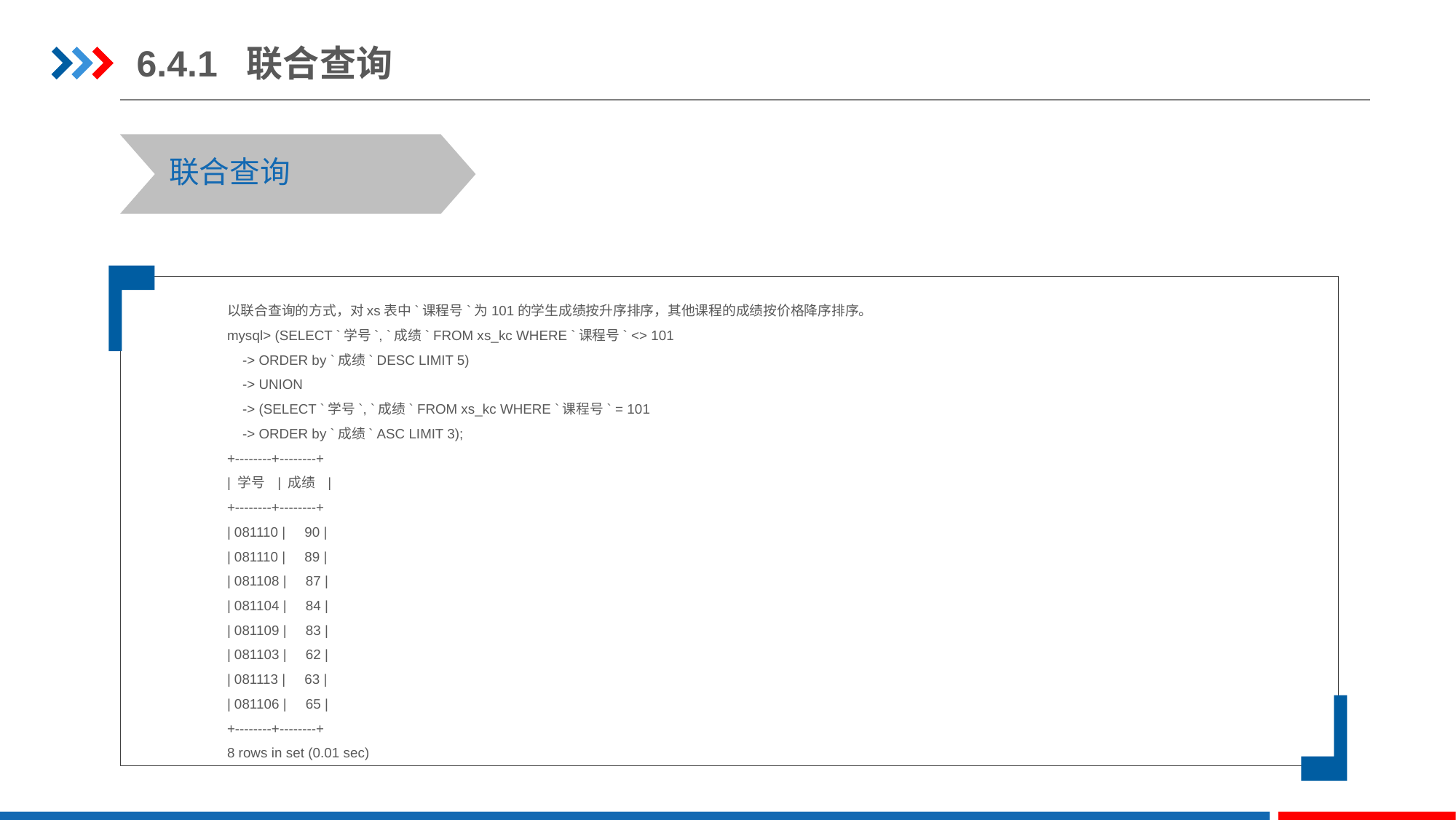

6.4.1  联合查询

联合查询

以联合查询的方式，对xs表中`课程号`为101的学生成绩按升序排序，其他课程的成绩按价格降序排序。
mysql> (SELECT `学号`, `成绩` FROM xs_kc WHERE `课程号` <> 101
    -> ORDER by `成绩` DESC LIMIT 5)
    -> UNION
    -> (SELECT `学号`, `成绩` FROM xs_kc WHERE `课程号` = 101
    -> ORDER by `成绩` ASC LIMIT 3);
+--------+--------+
| 学号   | 成绩   |
+--------+--------+
| 081110 |     90 |
| 081110 |     89 |
| 081108 |     87 |
| 081104 |     84 |
| 081109 |     83 |
| 081103 |     62 |
| 081113 |     63 |
| 081106 |     65 |
+--------+--------+
8 rows in set (0.01 sec)